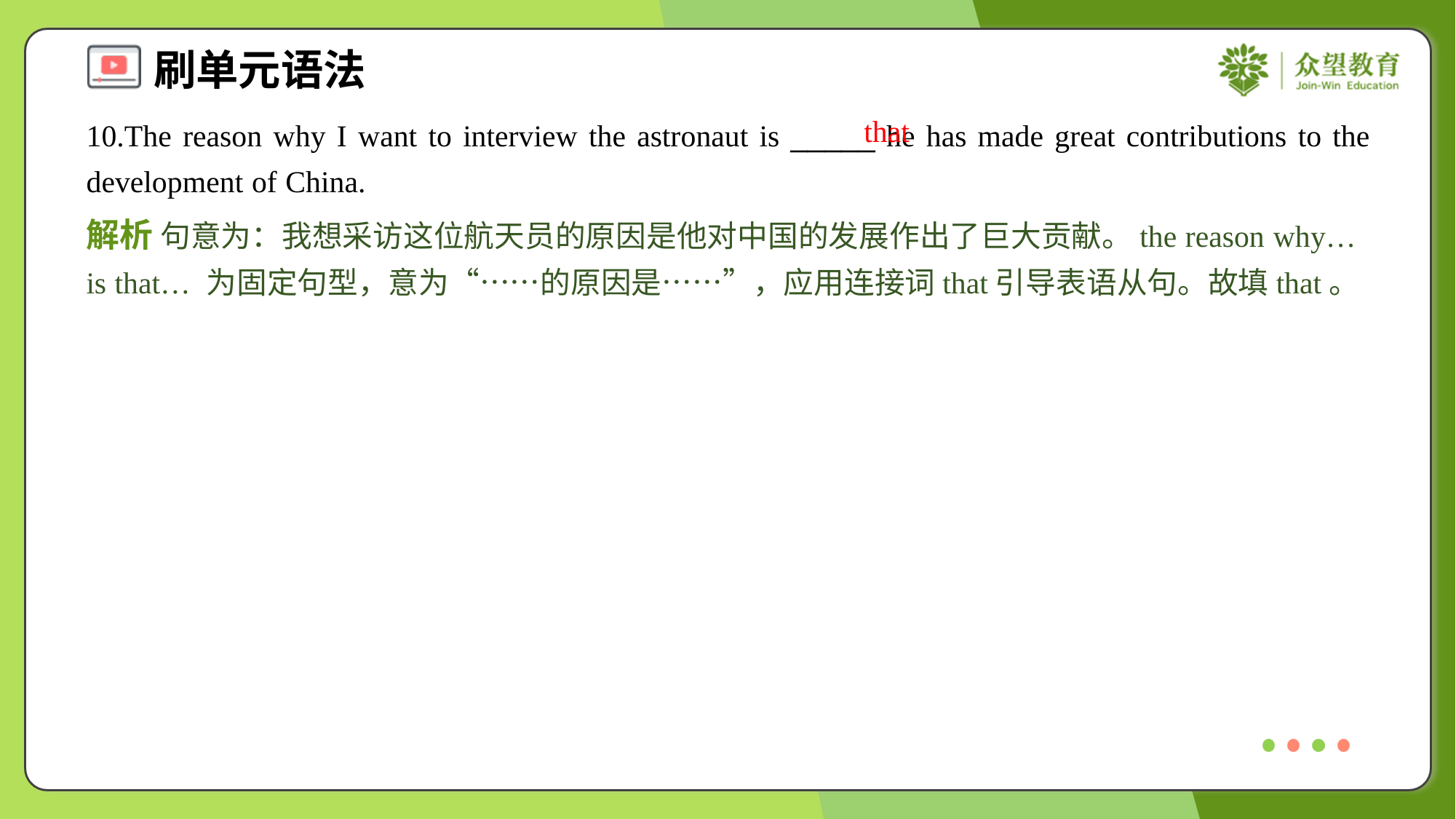

that
10.The reason why I want to interview the astronaut is _____ he has made great contributions to the development of China.
解析 句意为：我想采访这位航天员的原因是他对中国的发展作出了巨大贡献。the reason why… is that… 为固定句型，意为“……的原因是……”，应用连接词that引导表语从句。故填that。